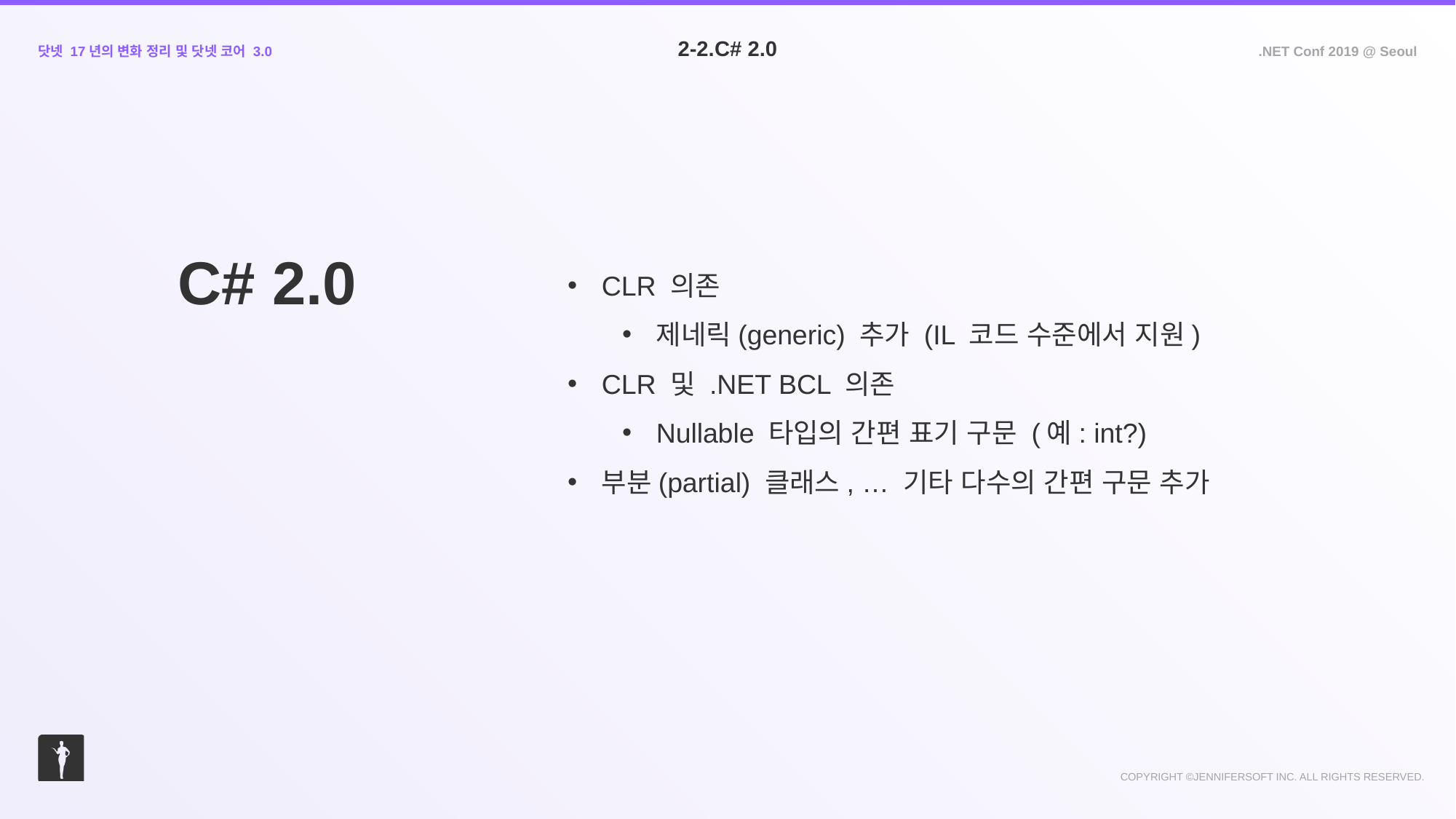

2-2.C# 2.0
C# 2.0
CLR 의존
제네릭(generic) 추가 (IL 코드 수준에서 지원)
CLR 및 .NET BCL 의존
Nullable 타입의 간편 표기 구문 (예: int?)
부분(partial) 클래스, … 기타 다수의 간편 구문 추가